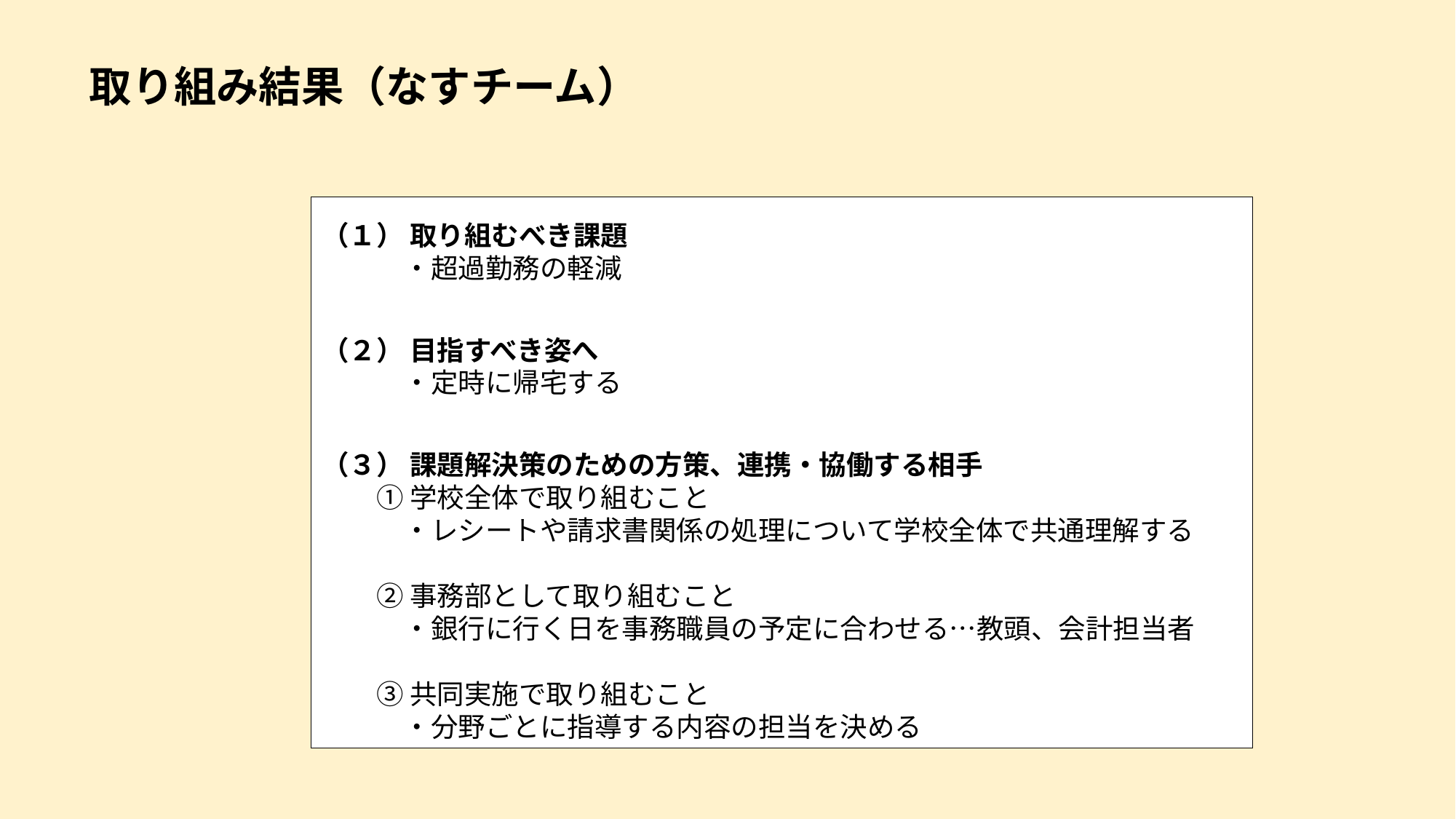

取り組み結果（なすチーム）
（１） 取り組むべき課題
　　　・超過勤務の軽減

（２） 目指すべき姿へ
　　　・定時に帰宅する

（３） 課題解決策のための方策、連携・協働する相手
　　① 学校全体で取り組むこと
　　　・レシートや請求書関係の処理について学校全体で共通理解する

　　② 事務部として取り組むこと
　　　・銀行に行く日を事務職員の予定に合わせる…教頭、会計担当者

　　③ 共同実施で取り組むこと
　　　・分野ごとに指導する内容の担当を決める